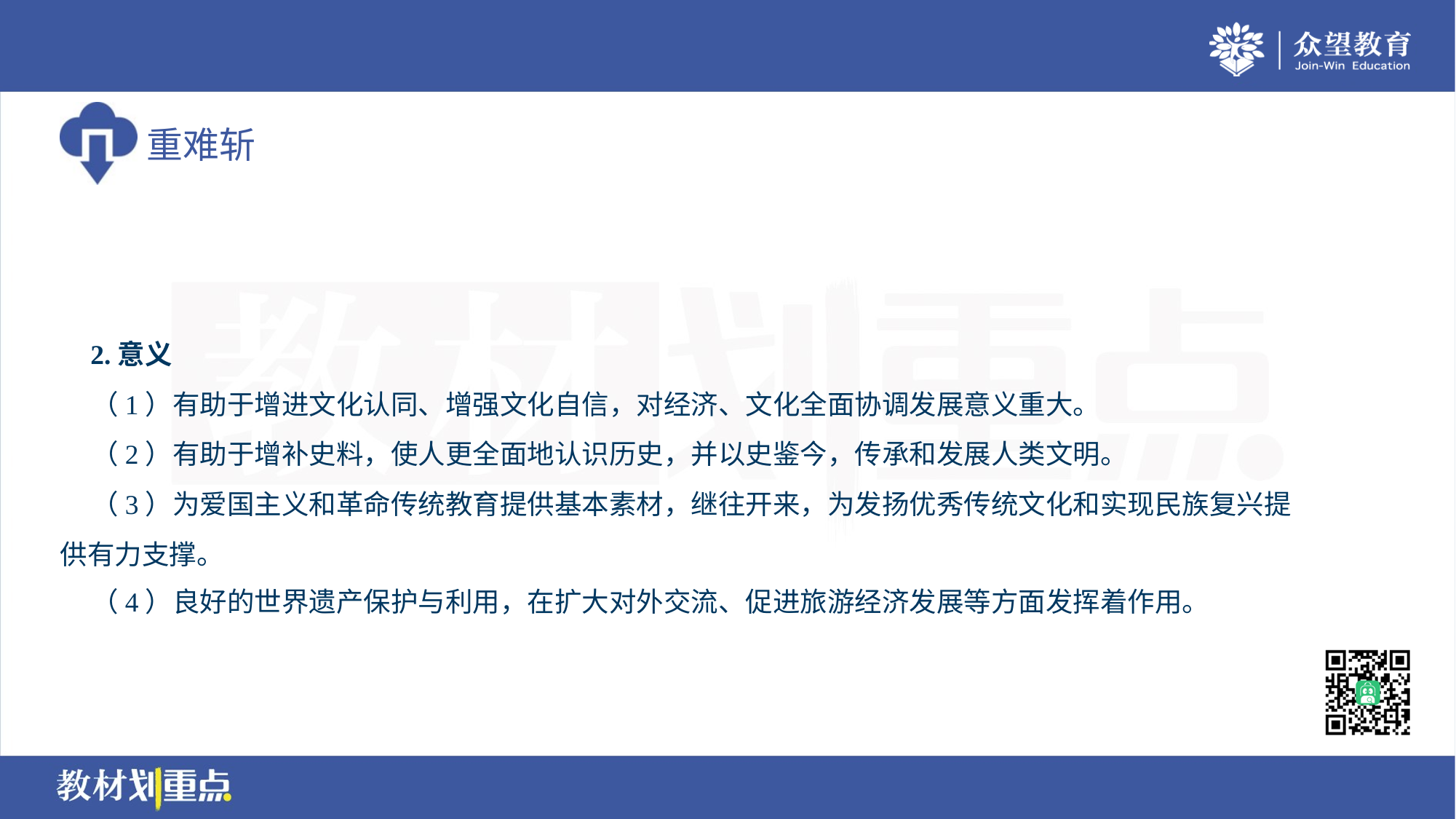

2.意义
    （1）有助于增进文化认同、增强文化自信，对经济、文化全面协调发展意义重大。
    （2）有助于增补史料，使人更全面地认识历史，并以史鉴今，传承和发展人类文明。
    （3）为爱国主义和革命传统教育提供基本素材，继往开来，为发扬优秀传统文化和实现民族复兴提
供有力支撑。
    （4）良好的世界遗产保护与利用，在扩大对外交流、促进旅游经济发展等方面发挥着作用。